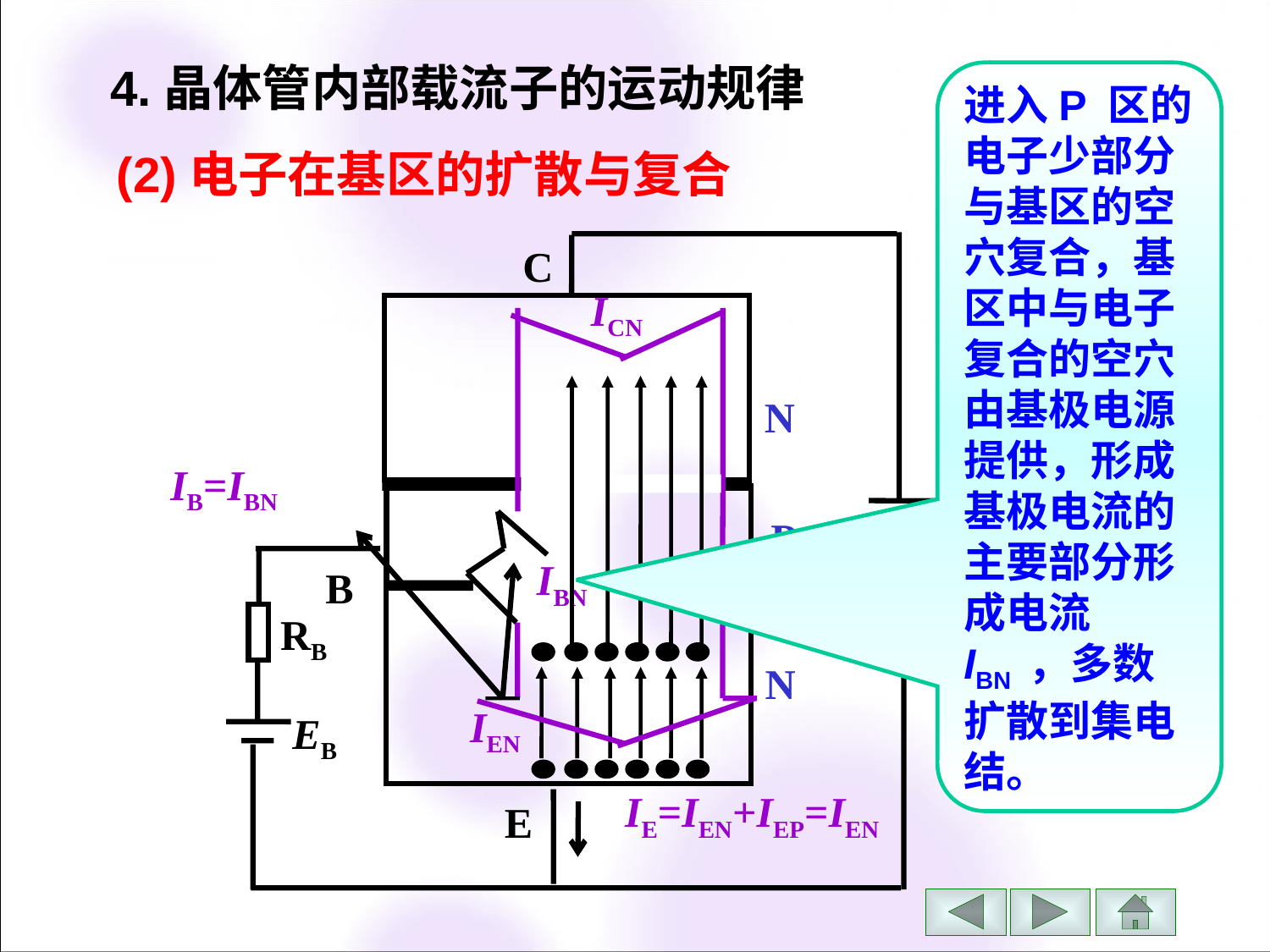

4.晶体管内部载流子的运动规律
进入P 区的电子少部分与基区的空穴复合，基区中与电子复合的空穴由基极电源提供，形成基极电流的主要部分形成电流IBN ，多数扩散到集电结。
(2)电子在基区的扩散与复合

C

ICN

N
IB=IBN

EC

P

IBN
B

RB

N

IEN
EB

IE=IEN+IEP=IEN
E